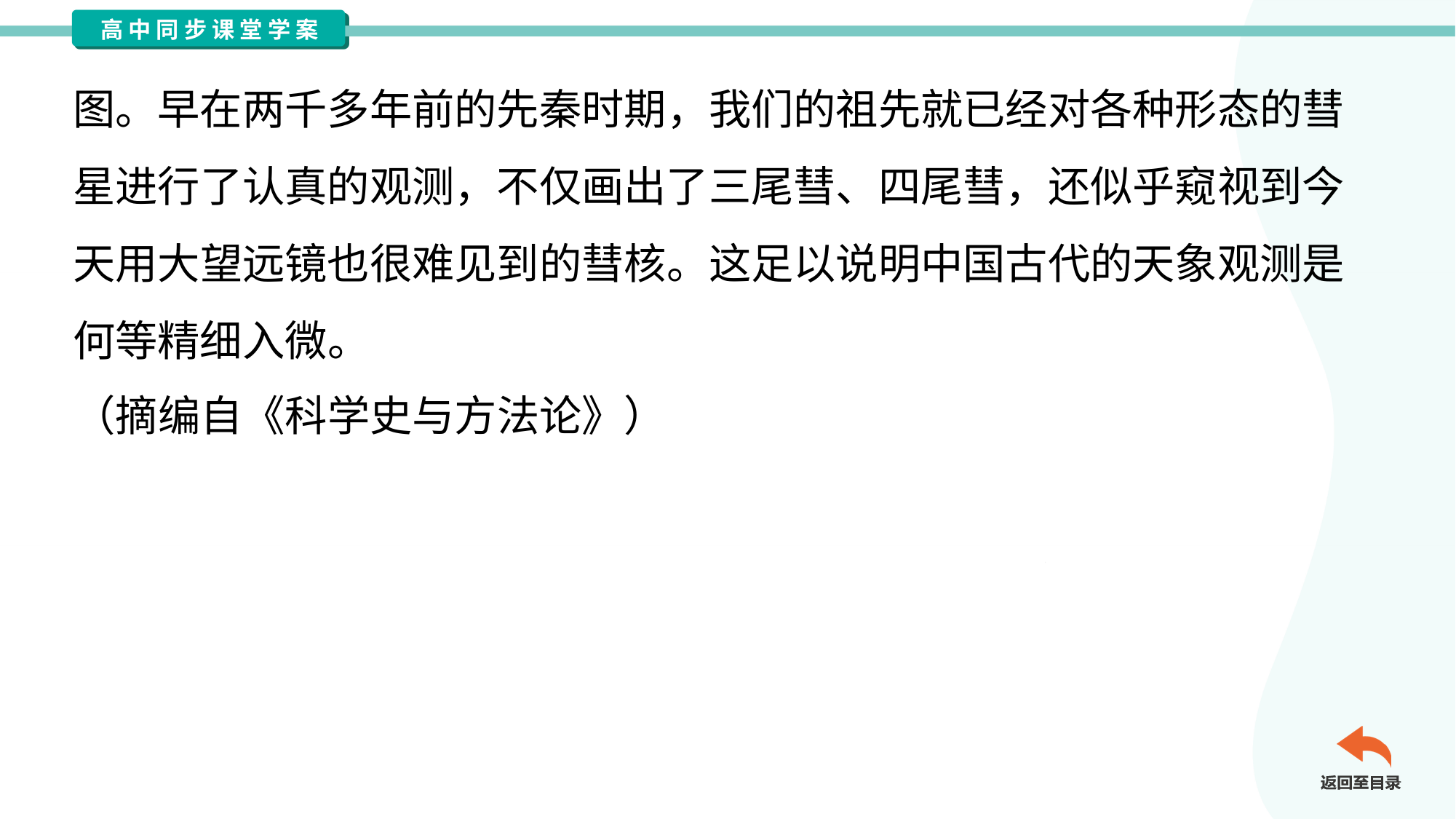

图。早在两千多年前的先秦时期，我们的祖先就已经对各种形态的彗
星进行了认真的观测，不仅画出了三尾彗、四尾彗，还似乎窥视到今
天用大望远镜也很难见到的彗核。这足以说明中国古代的天象观测是
何等精细入微。
（摘编自《科学史与方法论》）#1.6.1